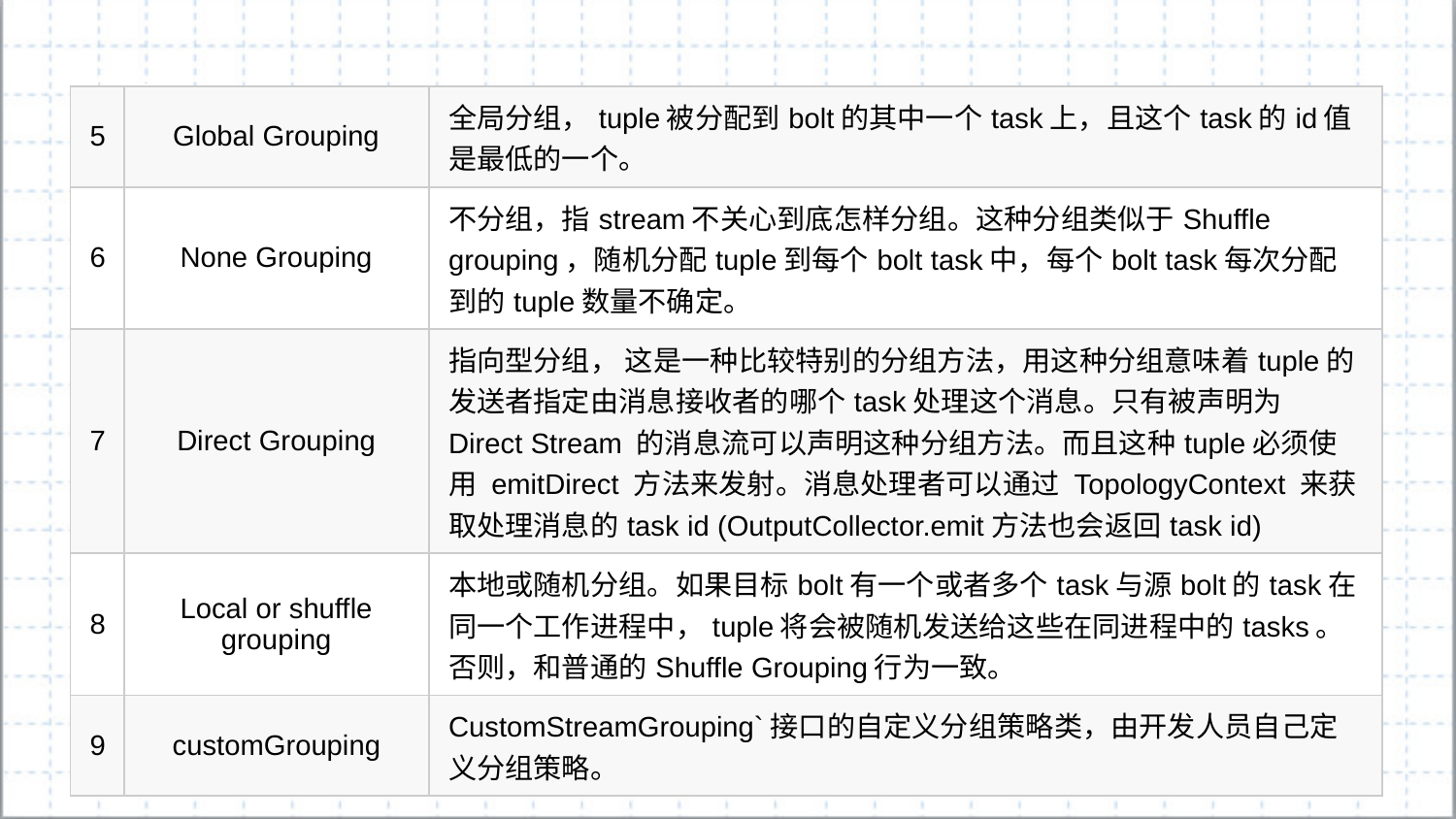

| 5 | Global Grouping | 全局分组，tuple被分配到bolt的其中一个task上，且这个task的id值是最低的一个。 |
| --- | --- | --- |
| 6 | None Grouping | 不分组，指stream不关心到底怎样分组。这种分组类似于Shuffle grouping，随机分配tuple到每个bolt task中，每个bolt task每次分配到的tuple数量不确定。 |
| 7 | Direct Grouping | 指向型分组， 这是一种比较特别的分组方法，用这种分组意味着tuple的发送者指定由消息接收者的哪个task处理这个消息。只有被声明为 Direct Stream 的消息流可以声明这种分组方法。而且这种tuple必须使用 emitDirect 方法来发射。消息处理者可以通过 TopologyContext 来获取处理消息的task id (OutputCollector.emit方法也会返回task id) |
| 8 | Local or shuffle grouping | 本地或随机分组。如果目标bolt有一个或者多个task与源bolt的task在同一个工作进程中，tuple将会被随机发送给这些在同进程中的tasks。否则，和普通的Shuffle Grouping行为一致。 |
| 9 | customGrouping | CustomStreamGrouping`接口的自定义分组策略类，由开发人员自己定义分组策略。 |